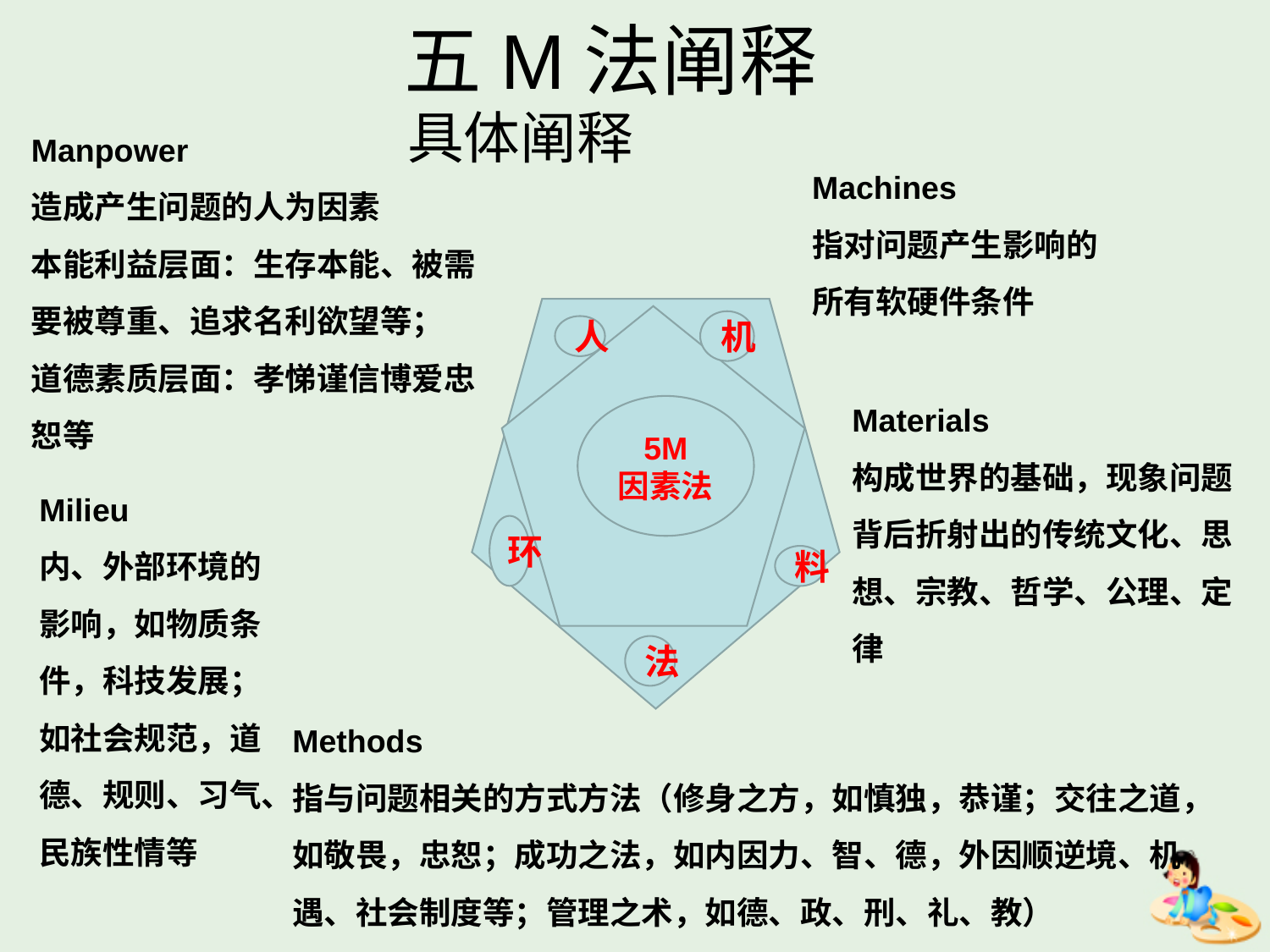

# 五M法阐释
                         具体阐释
Manpower
造成产生问题的人为因素
本能利益层面：生存本能、被需要被尊重、追求名利欲望等；
道德素质层面：孝悌谨信博爱忠恕等
Machines
指对问题产生影响的所有软硬件条件

机
人
Materials
构成世界的基础，现象问题背后折射出的传统文化、思想、宗教、哲学、公理、定律
5M
因素法
Milieu
内、外部环境的影响，如物质条件，科技发展；如社会规范，道德、规则、习气、民族性情等
环
料
法
Methods
指与问题相关的方式方法（修身之方，如慎独，恭谨；交往之道，如敬畏，忠恕；成功之法，如内因力、智、德，外因顺逆境、机遇、社会制度等；管理之术，如德、政、刑、礼、教）